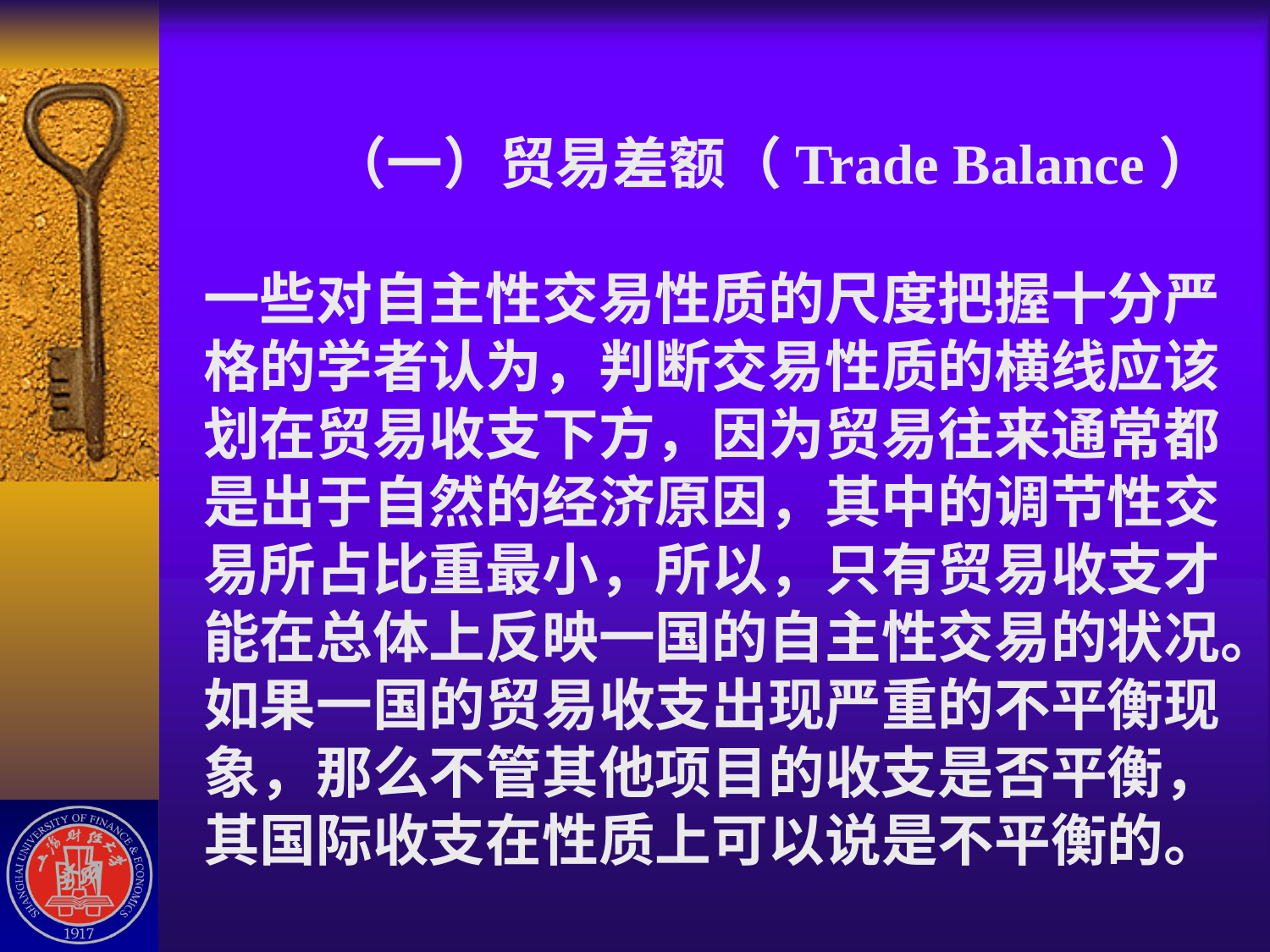

# （一）贸易差额（Trade Balance） 一些对自主性交易性质的尺度把握十分严格的学者认为，判断交易性质的横线应该划在贸易收支下方，因为贸易往来通常都是出于自然的经济原因，其中的调节性交易所占比重最小，所以，只有贸易收支才能在总体上反映一国的自主性交易的状况。如果一国的贸易收支出现严重的不平衡现象，那么不管其他项目的收支是否平衡，其国际收支在性质上可以说是不平衡的。